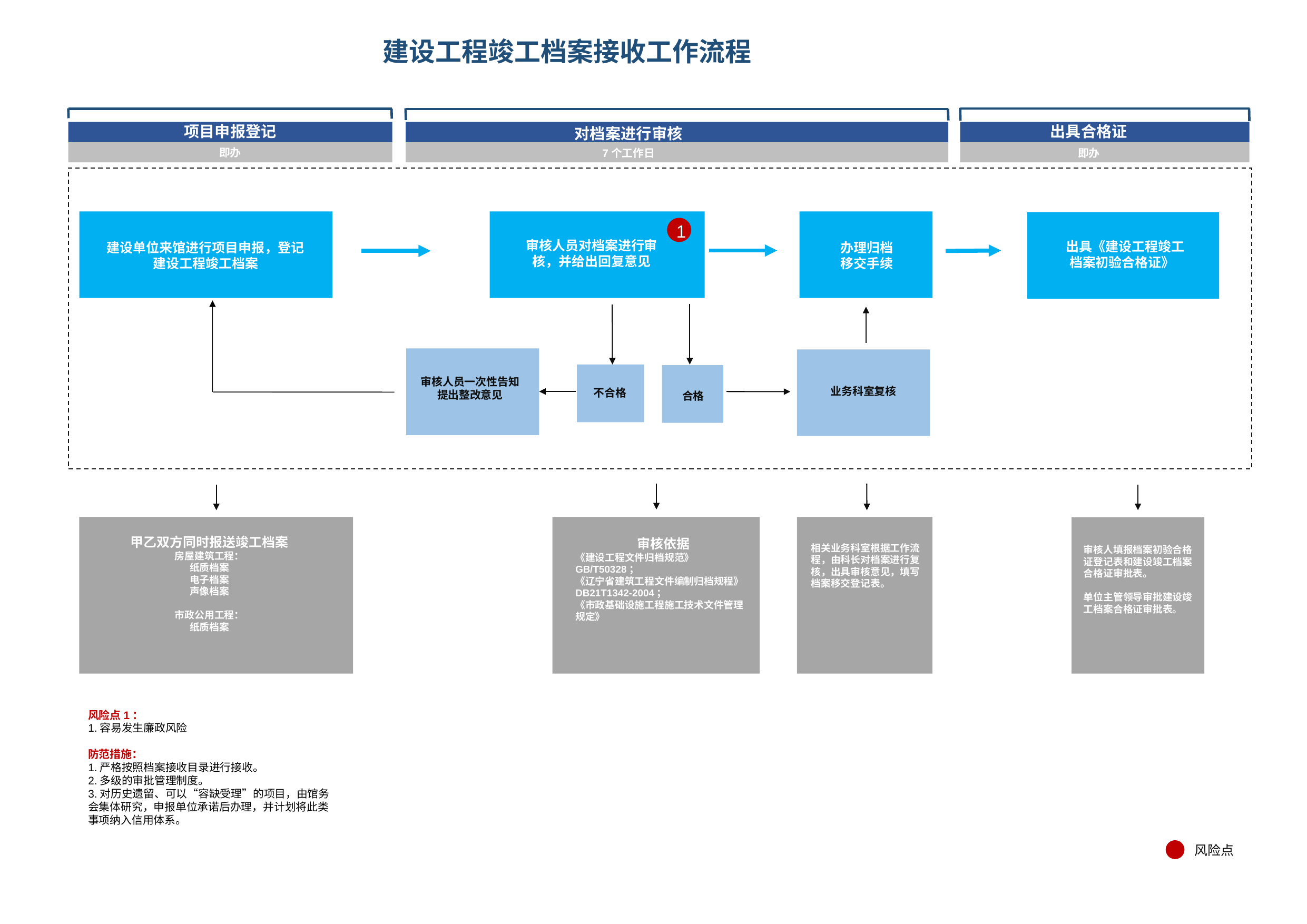

# 建设工程竣工档案接收工作流程
项目申报登记
出具合格证
对档案进行审核

即办
7个工作日
即办

1

审核人员对档案进行审核，并给出回复意见
 出具《建设工程竣工档案初验合格证》
建设单位来馆进行项目申报，登记建设工程竣工档案
办理归档移交手续

审核人员一次性告知提出整改意见
业务科室复核
不合格
合格

甲乙双方同时报送竣工档案
房屋建筑工程：
纸质档案
电子档案
声像档案

市政公用工程：
纸质档案

审核依据
《建设工程文件归档规范》 GB/T50328；
《辽宁省建筑工程文件编制归档规程》DB21T1342-2004；
《市政基础设施工程施工技术文件管理规定》

相关业务科室根据工作流程，由科长对档案进行复核，出具审核意见，填写档案移交登记表。

审核人填报档案初验合格证登记表和建设竣工档案合格证审批表。

单位主管领导审批建设竣工档案合格证审批表。
风险点1：
1.容易发生廉政风险

防范措施：
1.严格按照档案接收目录进行接收。
2.多级的审批管理制度。
3.对历史遗留、可以“容缺受理”的项目，由馆务会集体研究，申报单位承诺后办理，并计划将此类事项纳入信用体系。
风险点